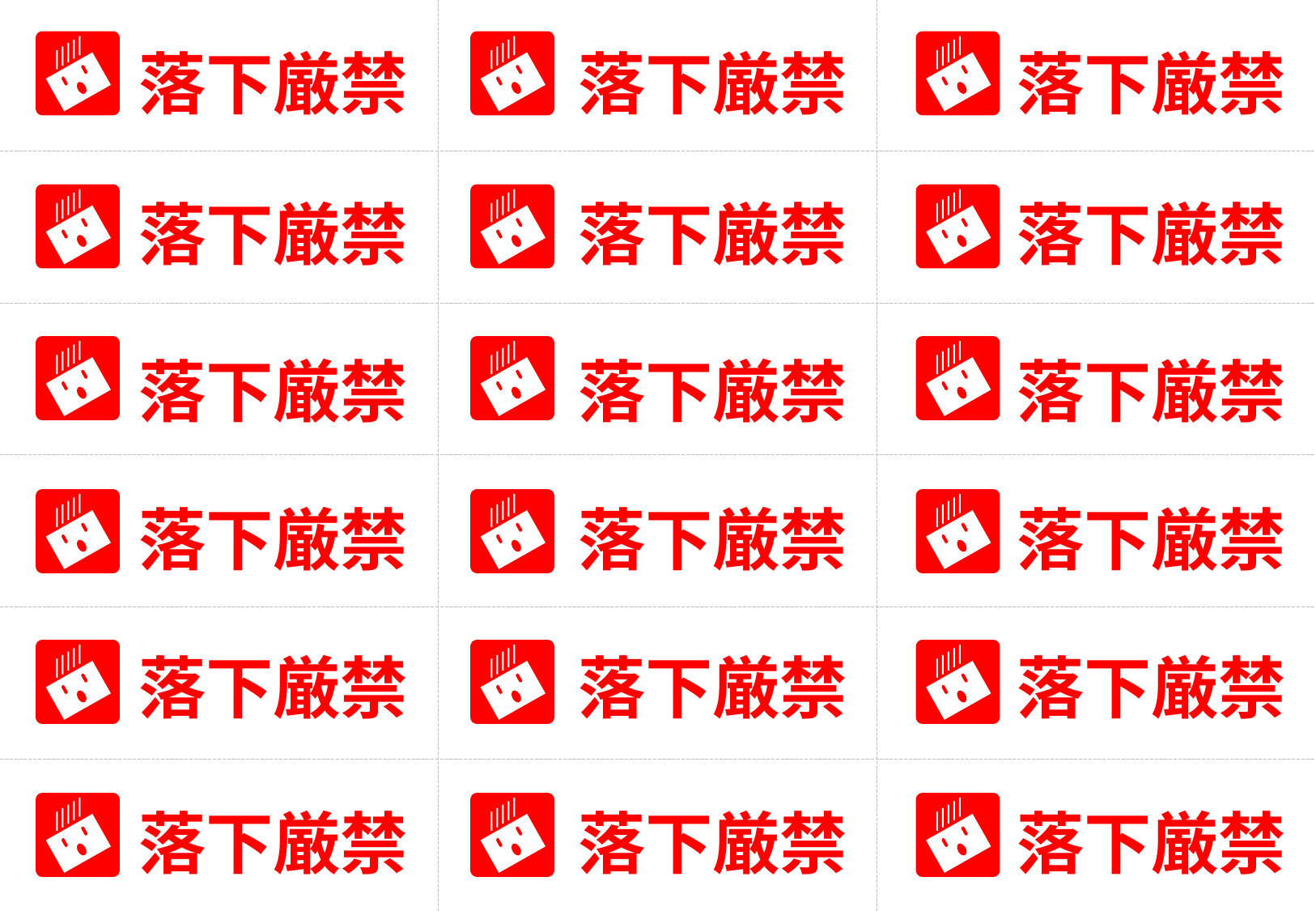

落下厳禁
落下厳禁
落下厳禁

落下厳禁
落下厳禁
落下厳禁

落下厳禁
落下厳禁
落下厳禁

落下厳禁
落下厳禁
落下厳禁

落下厳禁
落下厳禁
落下厳禁

落下厳禁
落下厳禁
落下厳禁